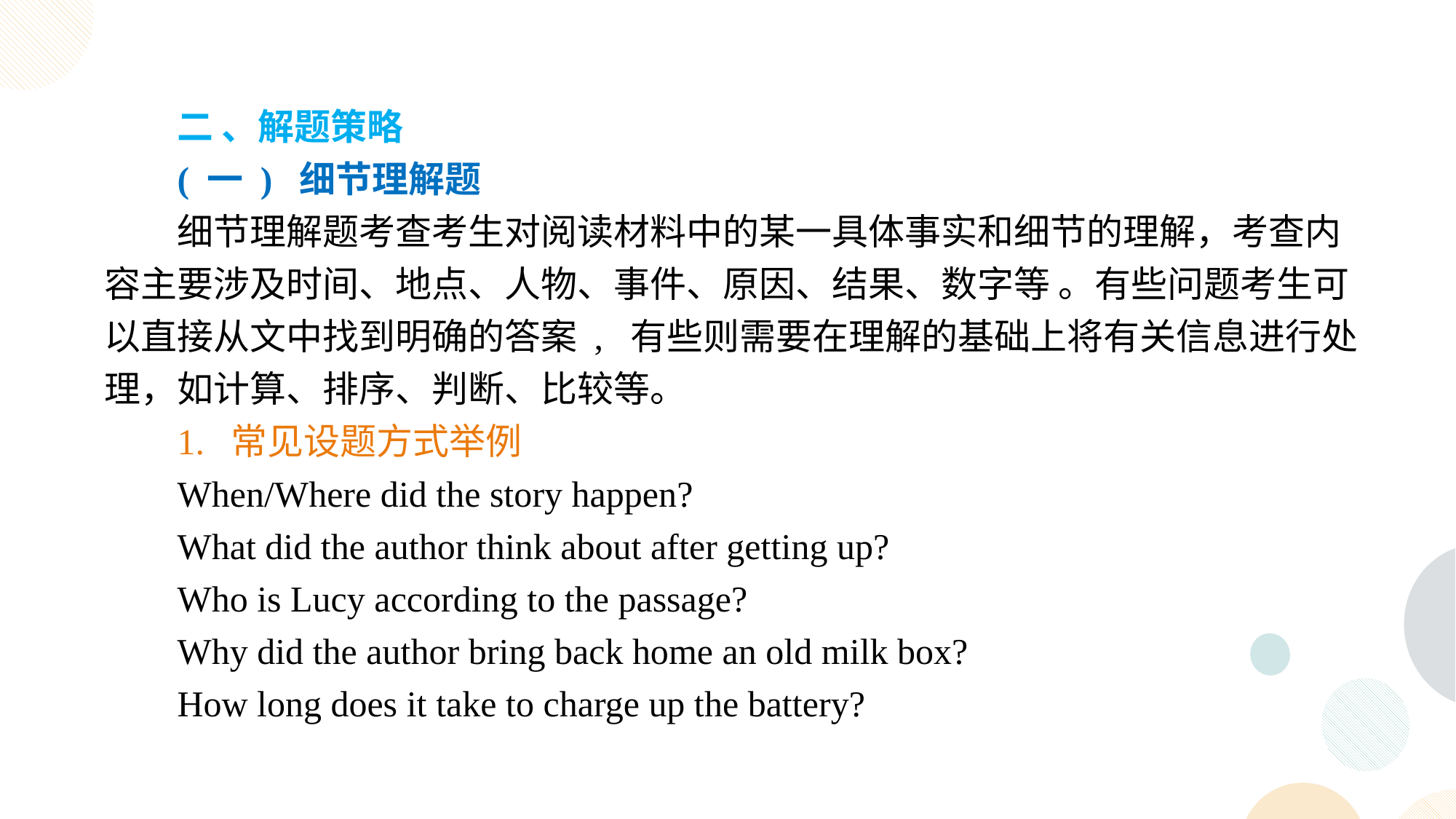

二 、解题策略
( 一 )  细节理解题
细节理解题考查考生对阅读材料中的某一具体事实和细节的理解，考查内容主要涉及时间、地点、人物、事件、原因、结果、数字等 。有些问题考生可以直接从文中找到明确的答案 ,  有些则需要在理解的基础上将有关信息进行处理，如计算、排序、判断、比较等。
1.  常见设题方式举例
When/Where did the story happen?
What did the author think about after getting up?
Who is Lucy according to the passage?
Why did the author bring back home an old milk box?
How long does it take to charge up the battery?